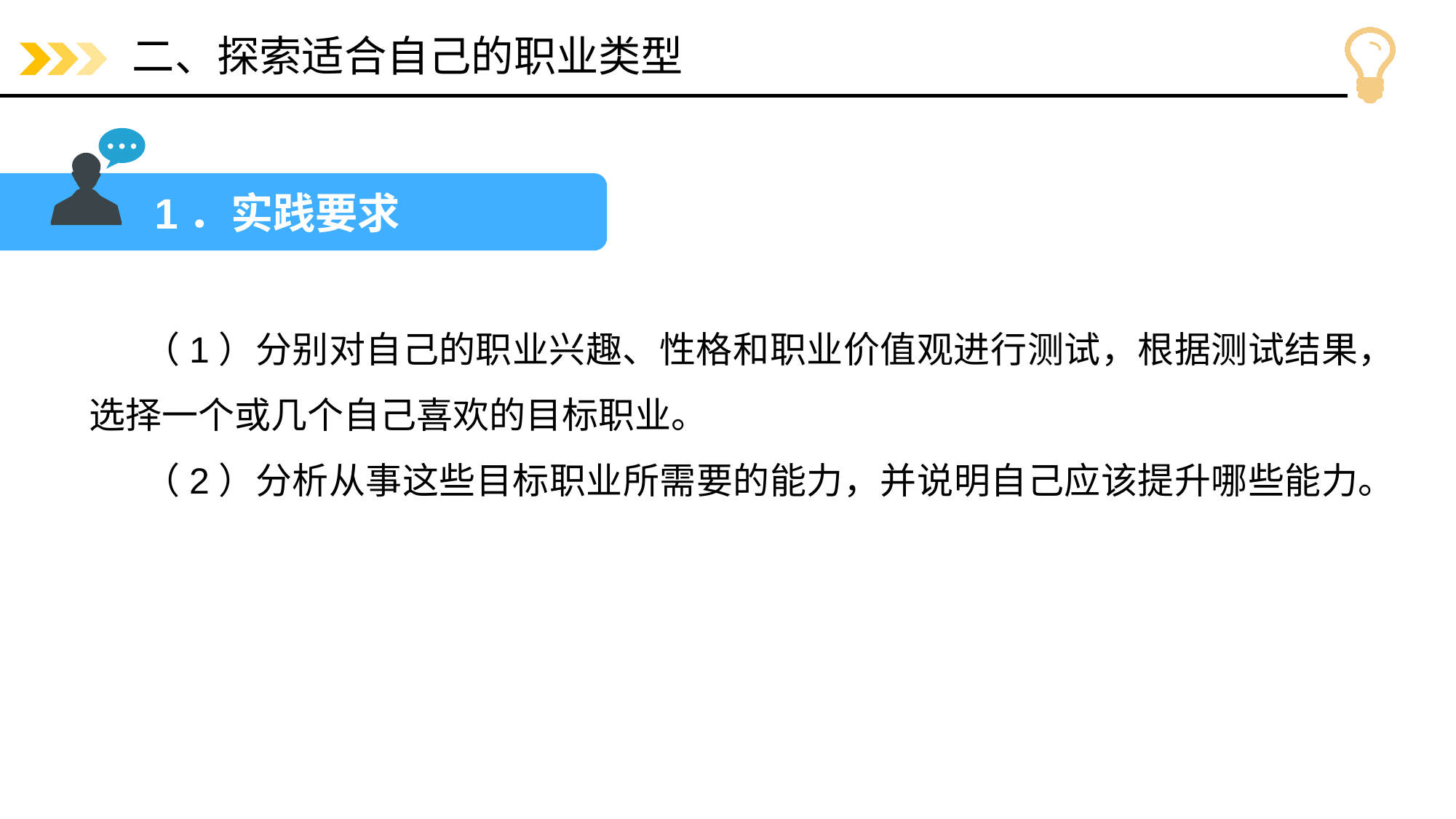

47
# 二、探索适合自己的职业类型

1．实践要求
（1）分别对自己的职业兴趣、性格和职业价值观进行测试，根据测试结果，选择一个或几个自己喜欢的目标职业。
（2）分析从事这些目标职业所需要的能力，并说明自己应该提升哪些能力。